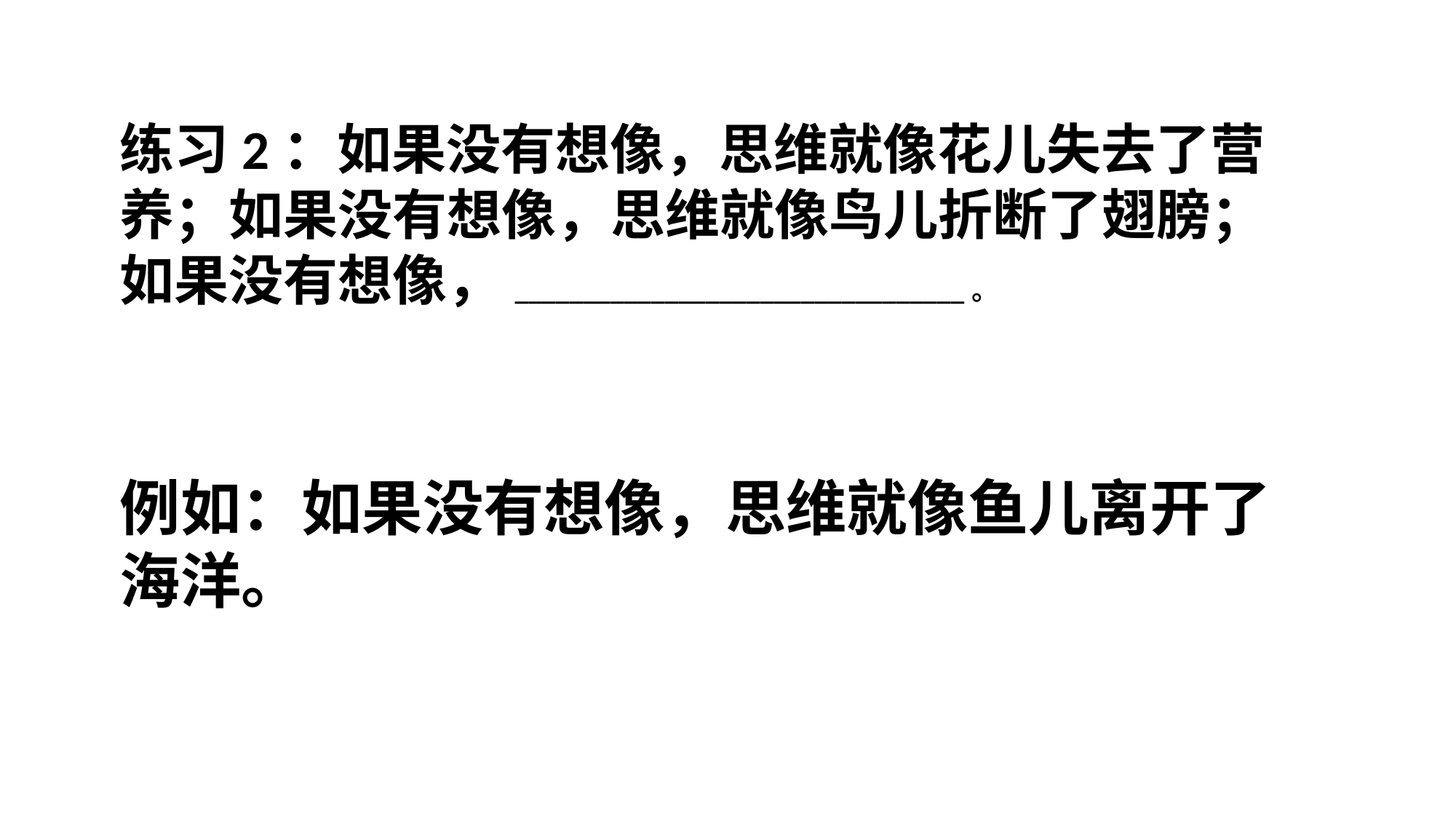

练习2：如果没有想像，思维就像花儿失去了营养；如果没有想像，思维就像鸟儿折断了翅膀；如果没有想像，_________________________________。
例如：如果没有想像，思维就像鱼儿离开了海洋。